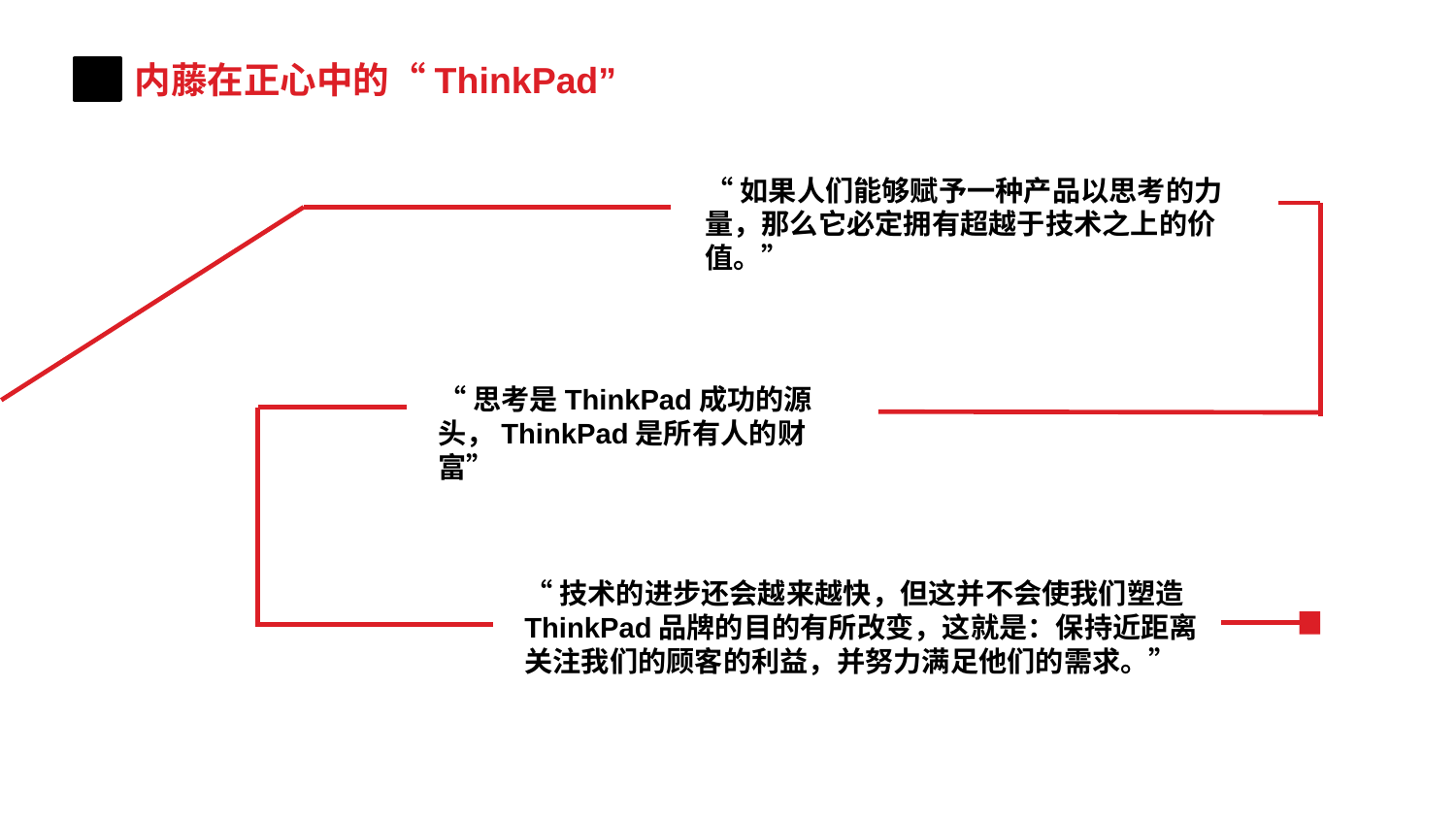

内藤在正心中的“ThinkPad”

“如果人们能够赋予一种产品以思考的力量，那么它必定拥有超越于技术之上的价值。”
“思考是ThinkPad成功的源头，ThinkPad是所有人的财富”
“技术的进步还会越来越快，但这并不会使我们塑造ThinkPad品牌的目的有所改变，这就是：保持近距离关注我们的顾客的利益，并努力满足他们的需求。”